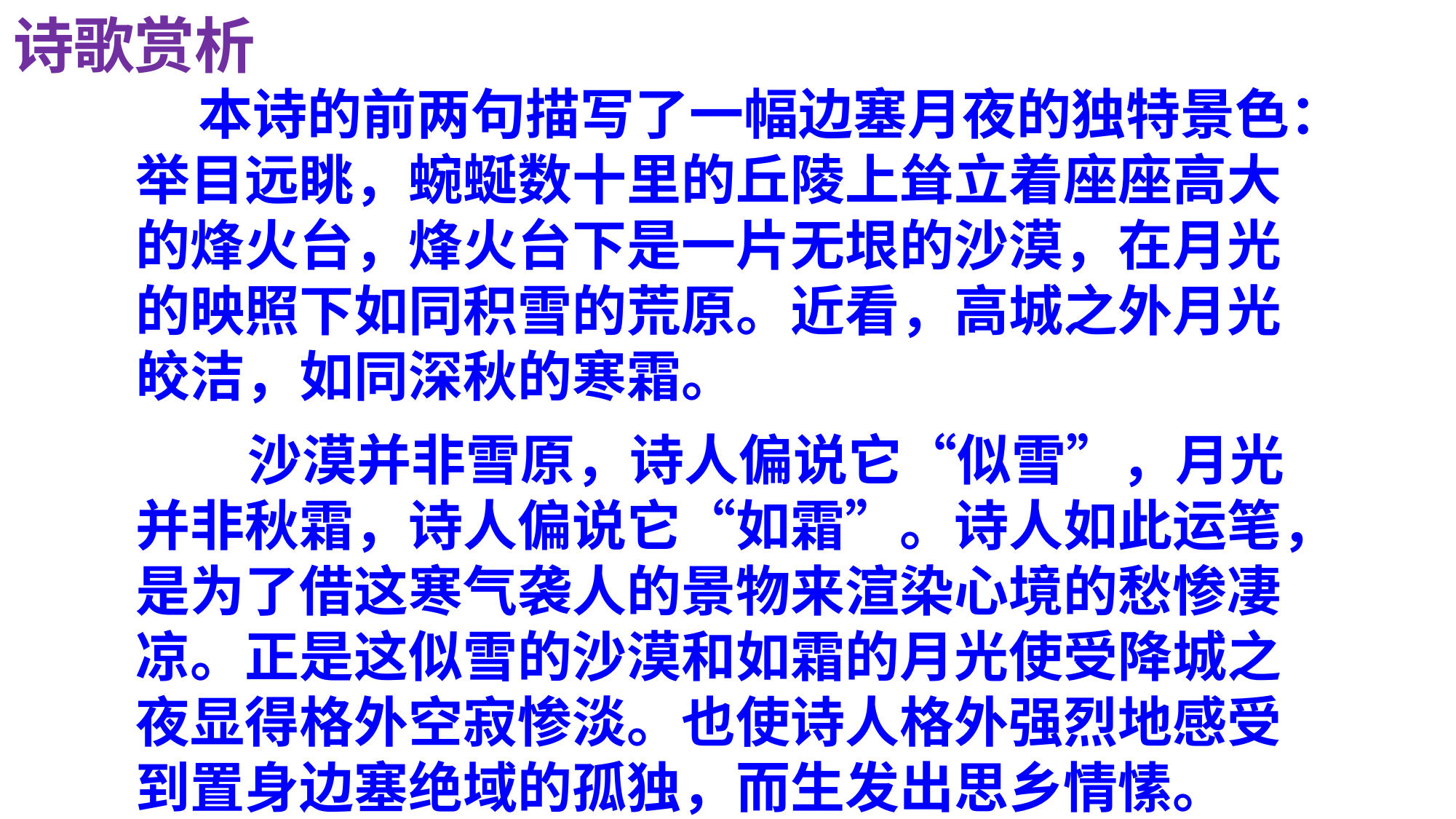

诗歌赏析
    本诗的前两句描写了一幅边塞月夜的独特景色：举目远眺，蜿蜒数十里的丘陵上耸立着座座高大的烽火台，烽火台下是一片无垠的沙漠，在月光的映照下如同积雪的荒原。近看，高城之外月光皎洁，如同深秋的寒霜。
        沙漠并非雪原，诗人偏说它“似雪”，月光并非秋霜，诗人偏说它“如霜”。诗人如此运笔，是为了借这寒气袭人的景物来渲染心境的愁惨凄凉。正是这似雪的沙漠和如霜的月光使受降城之夜显得格外空寂惨淡。也使诗人格外强烈地感受到置身边塞绝域的孤独，而生发出思乡情愫。